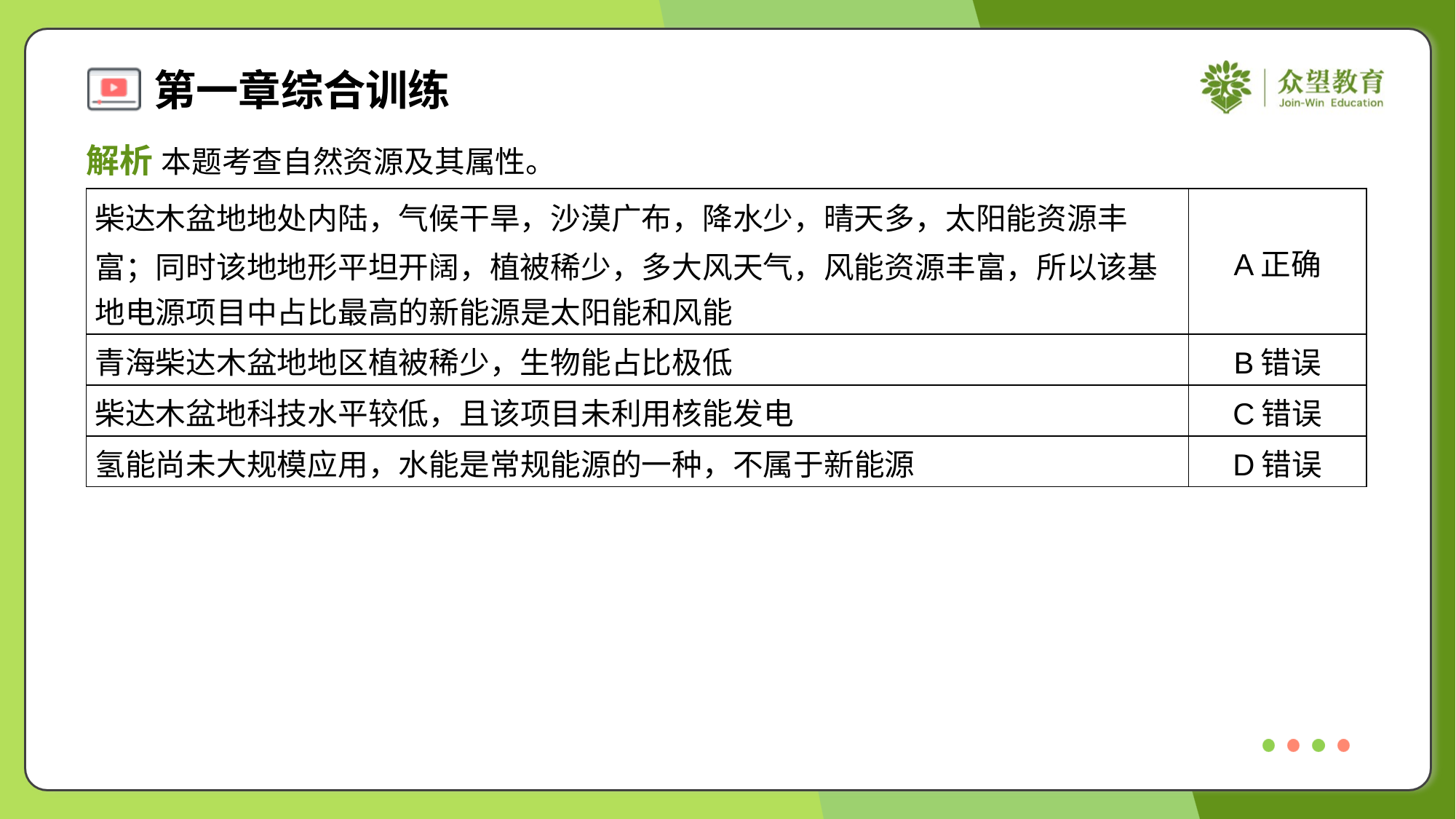

解析 本题考查自然资源及其属性。
| 柴达木盆地地处内陆，气候干旱，沙漠广布，降水少，晴天多，太阳能资源丰 富；同时该地地形平坦开阔，植被稀少，多大风天气，风能资源丰富，所以该基 地电源项目中占比最高的新能源是太阳能和风能 | A正确 |
| --- | --- |
| 青海柴达木盆地地区植被稀少，生物能占比极低 | B错误 |
| 柴达木盆地科技水平较低，且该项目未利用核能发电 | C错误 |
| 氢能尚未大规模应用，水能是常规能源的一种，不属于新能源 | D错误 |